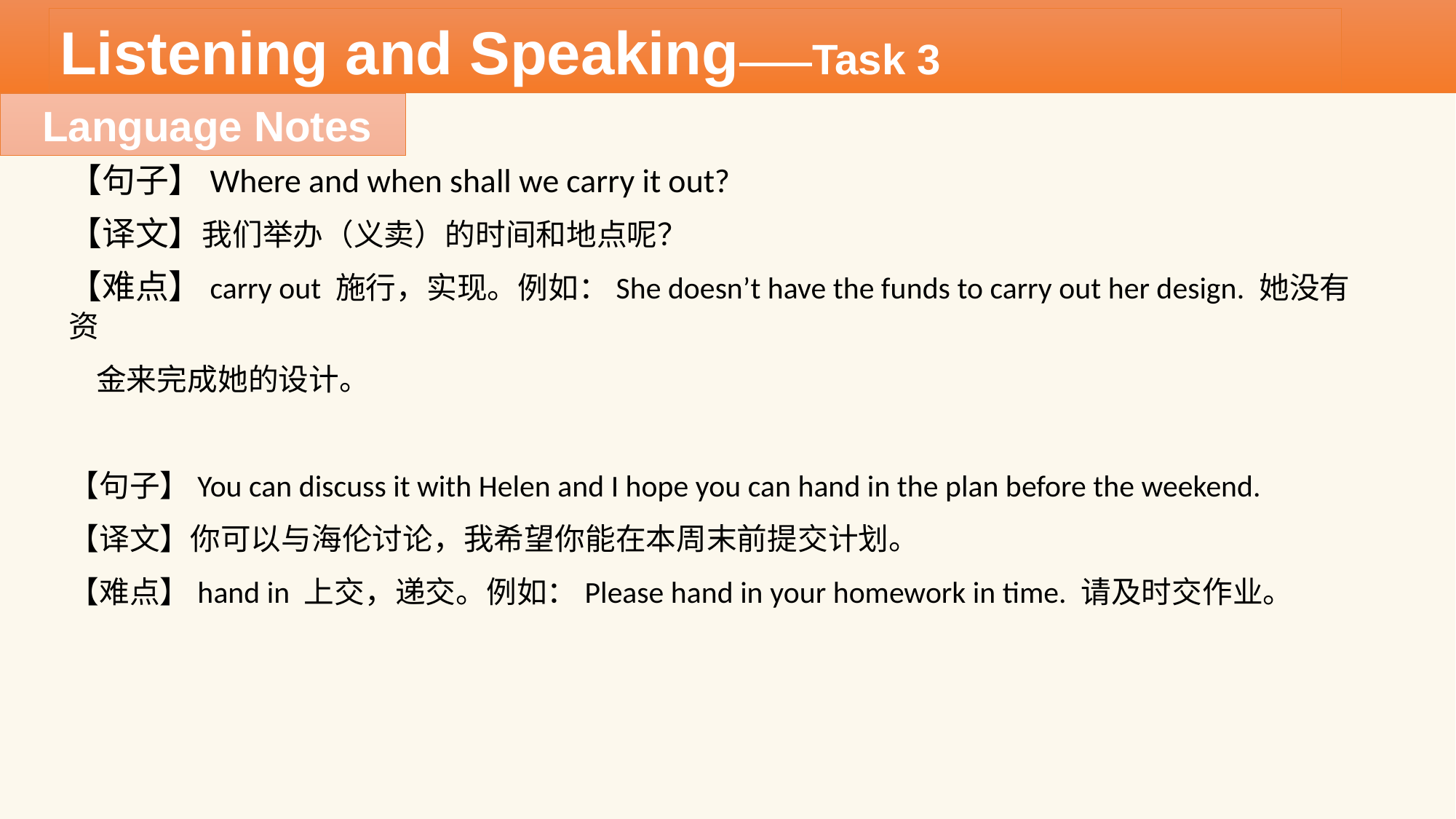

Listening and Speaking——Task 3
Language Notes
【句子】Where and when shall we carry it out?
【译文】我们举办（义卖）的时间和地点呢？
【难点】carry out 施行，实现。例如：She doesn’t have the funds to carry out her design. 她没有资
   金来完成她的设计。

【句子】You can discuss it with Helen and I hope you can hand in the plan before the weekend.
【译文】你可以与海伦讨论，我希望你能在本周末前提交计划。
【难点】hand in 上交，递交。例如：Please hand in your homework in time. 请及时交作业。